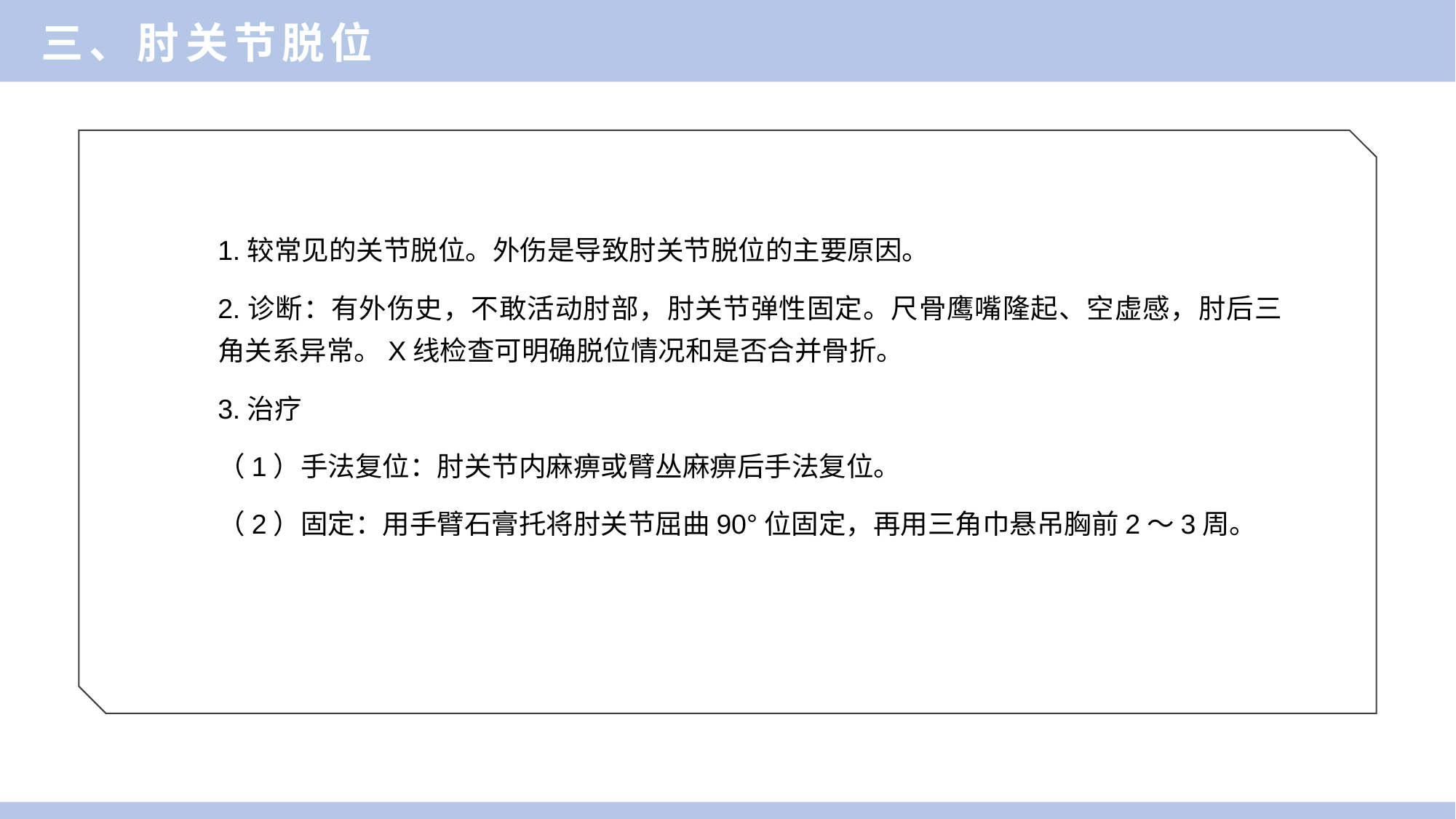

三、肘关节脱位

1.较常见的关节脱位。外伤是导致肘关节脱位的主要原因。
2.诊断：有外伤史，不敢活动肘部，肘关节弹性固定。尺骨鹰嘴隆起、空虚感，肘后三角关系异常。X线检查可明确脱位情况和是否合并骨折。
3.治疗
（1）手法复位：肘关节内麻痹或臂丛麻痹后手法复位。
（2）固定：用手臂石膏托将肘关节屈曲90°位固定，再用三角巾悬吊胸前2～3周。